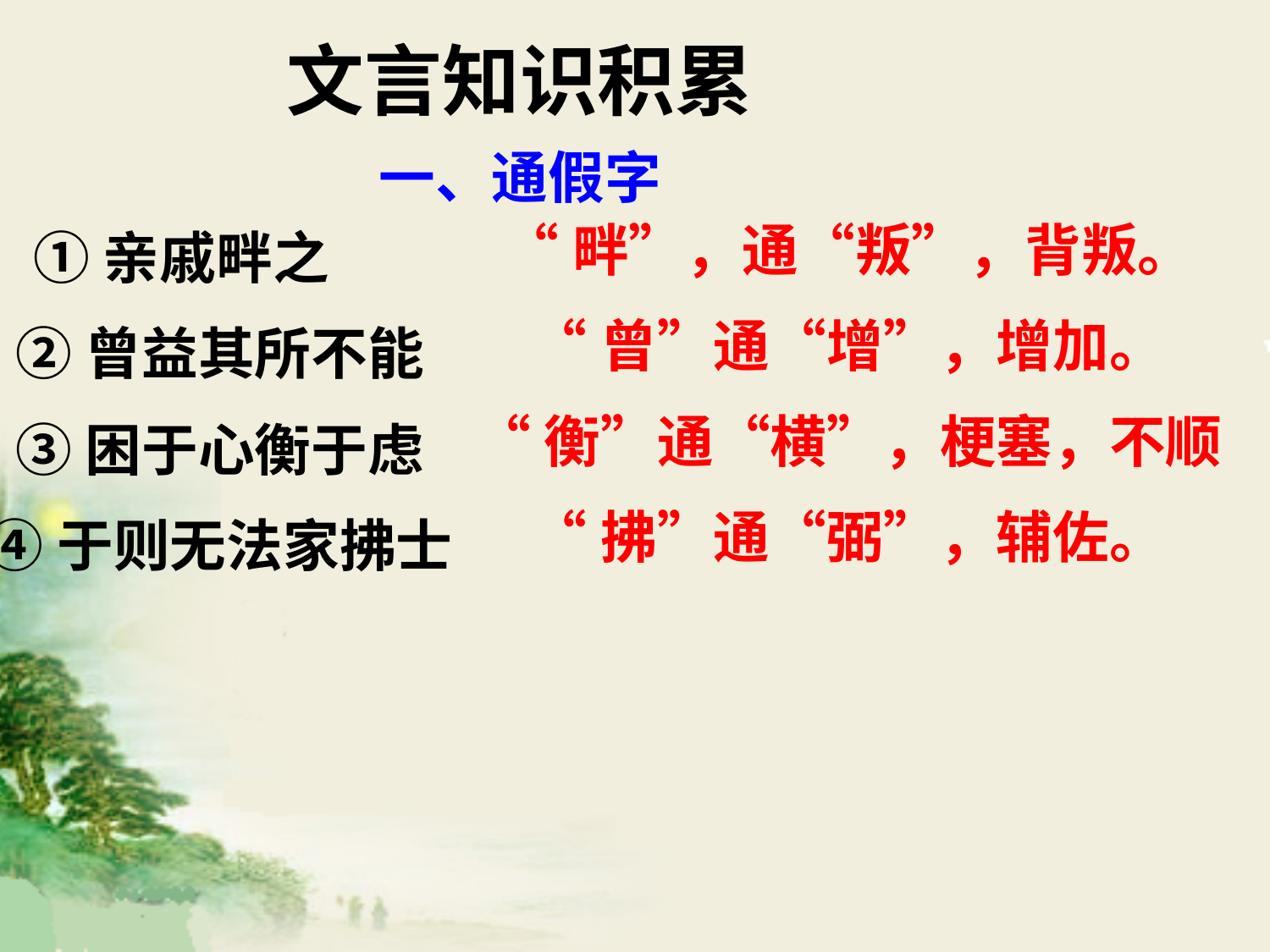

文言知识积累
一、通假字
“畔”，通“叛”，背叛。
“曾”通“增”，增加。
“衡”通“横”，梗塞，不顺
“拂”通“弼”，辅佐。
①亲戚畔之
      ②曾益其所不能
      ③困于心衡于虑
      ④于则无法家拂士